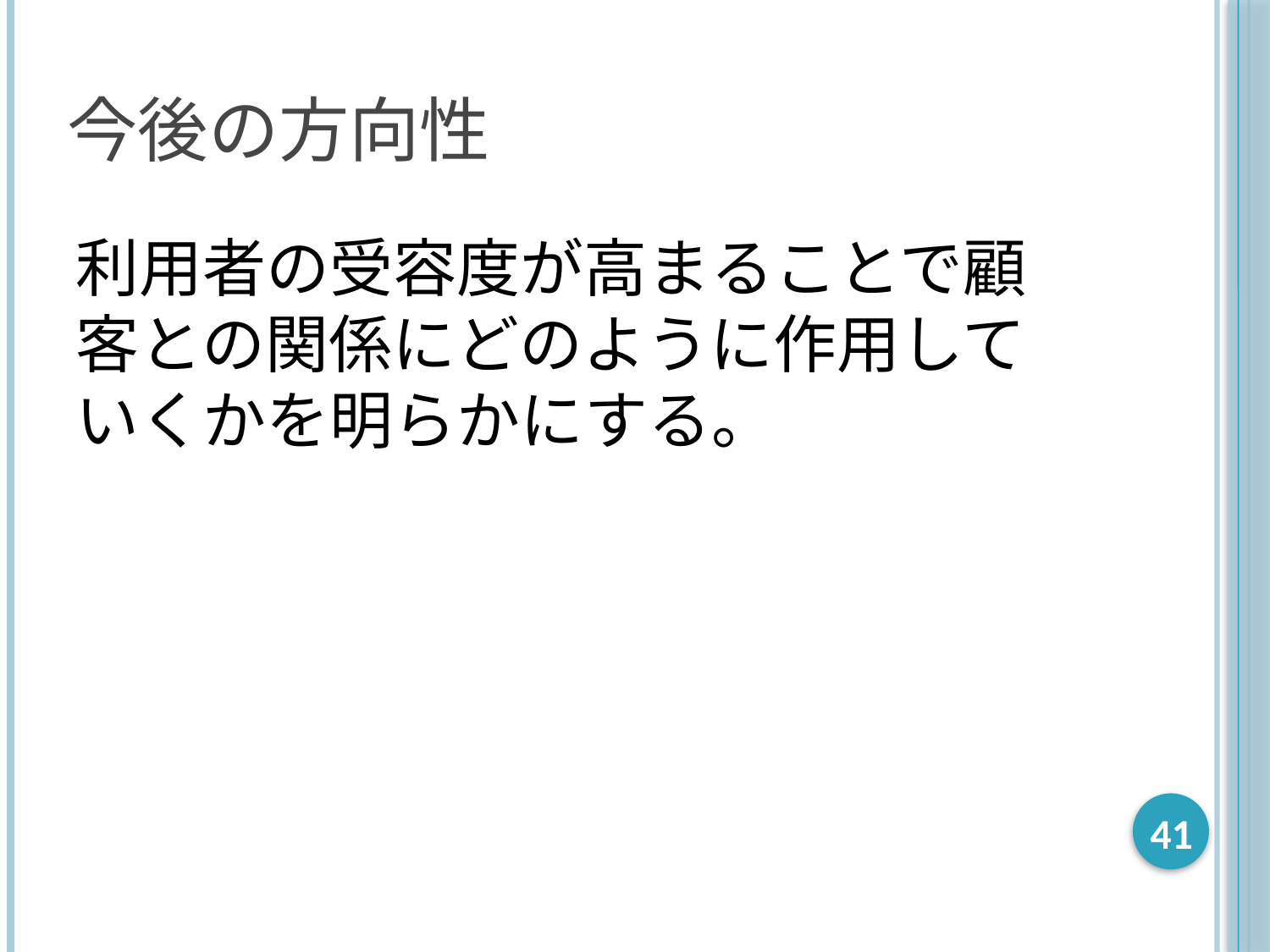

# 今後の方向性
利用者の受容度が高まることで顧客との関係にどのように作用していくかを明らかにする。

41